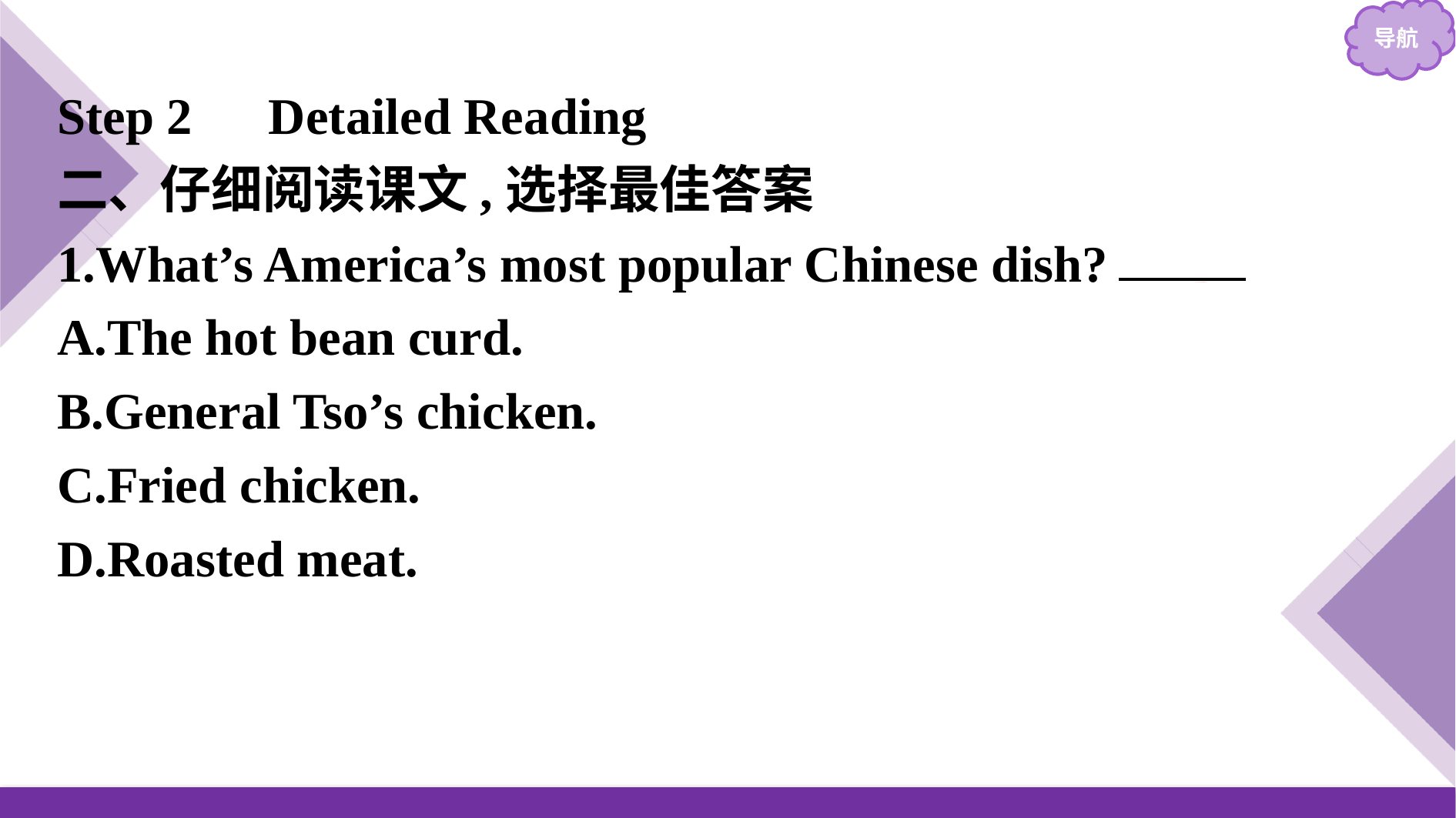

Step 2　Detailed Reading
二、仔细阅读课文,选择最佳答案
1.What’s America’s most popular Chinese dish?　B
A.The hot bean curd.
B.General Tso’s chicken.
C.Fried chicken.
D.Roasted meat.